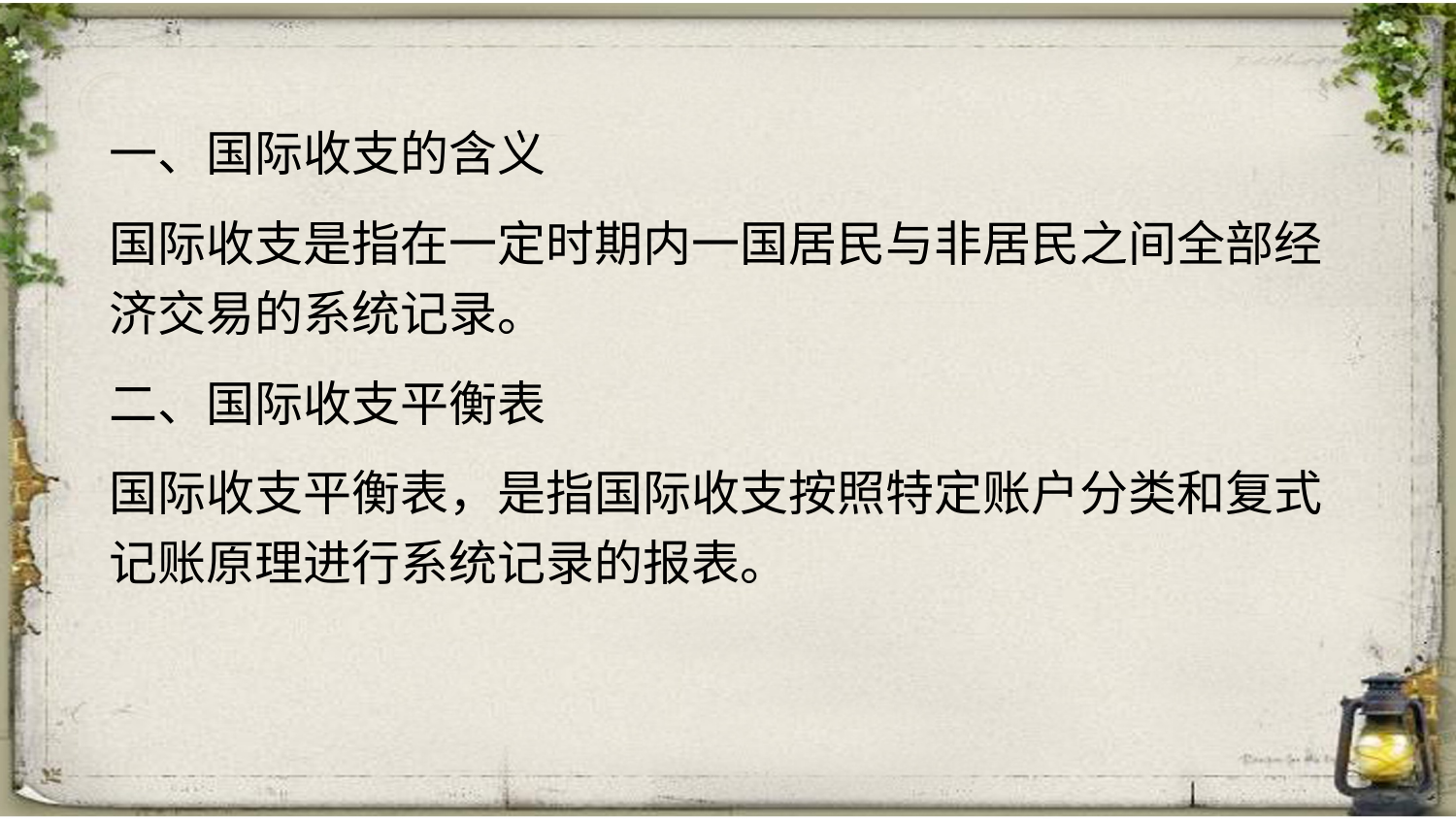

一、国际收支的含义
国际收支是指在一定时期内一国居民与非居民之间全部经济交易的系统记录。
二、国际收支平衡表
国际收支平衡表，是指国际收支按照特定账户分类和复式记账原理进行系统记录的报表。